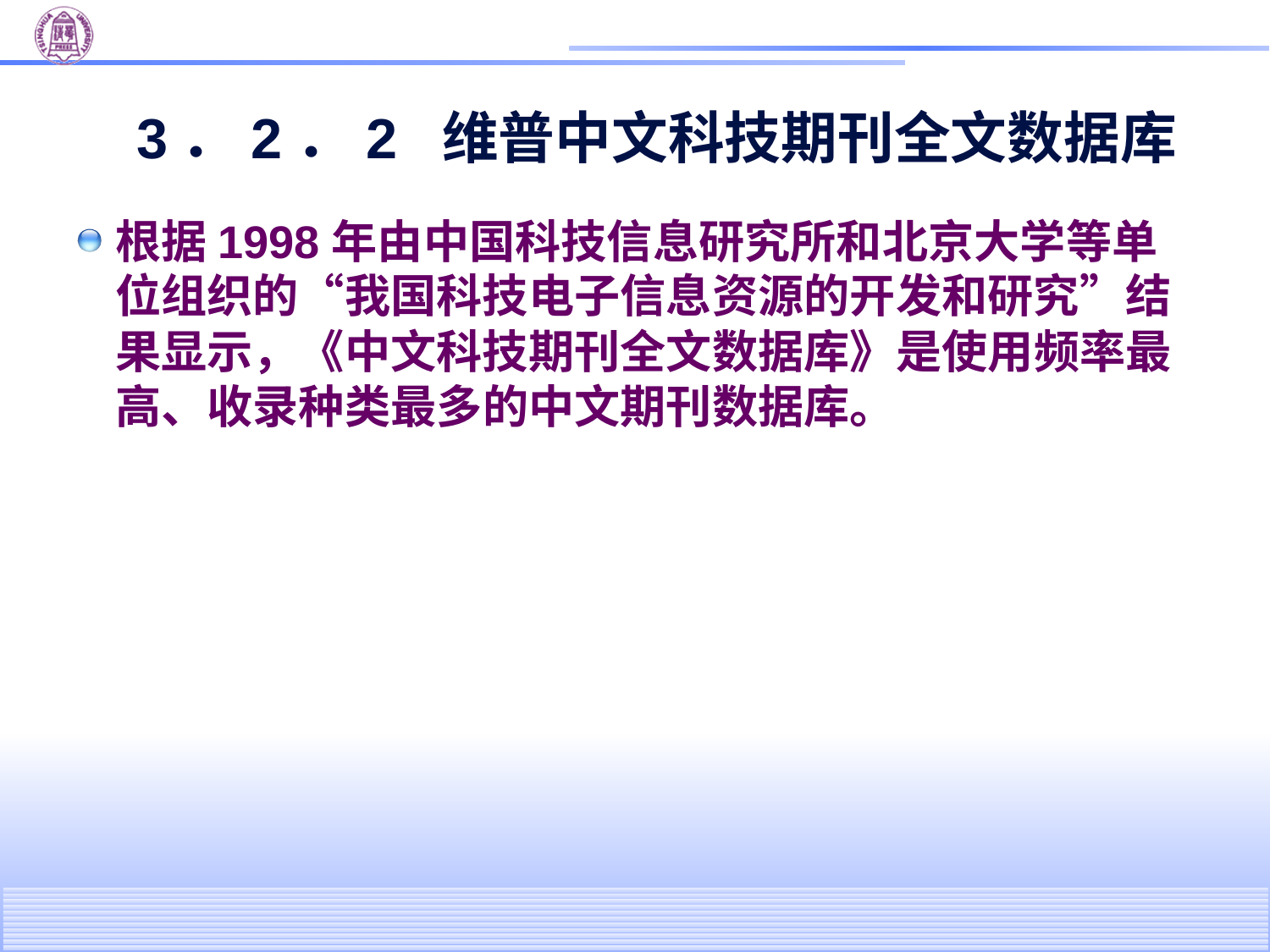

# 3．2．2  维普中文科技期刊全文数据库
根据1998年由中国科技信息研究所和北京大学等单位组织的“我国科技电子信息资源的开发和研究”结果显示，《中文科技期刊全文数据库》是使用频率最高、收录种类最多的中文期刊数据库。